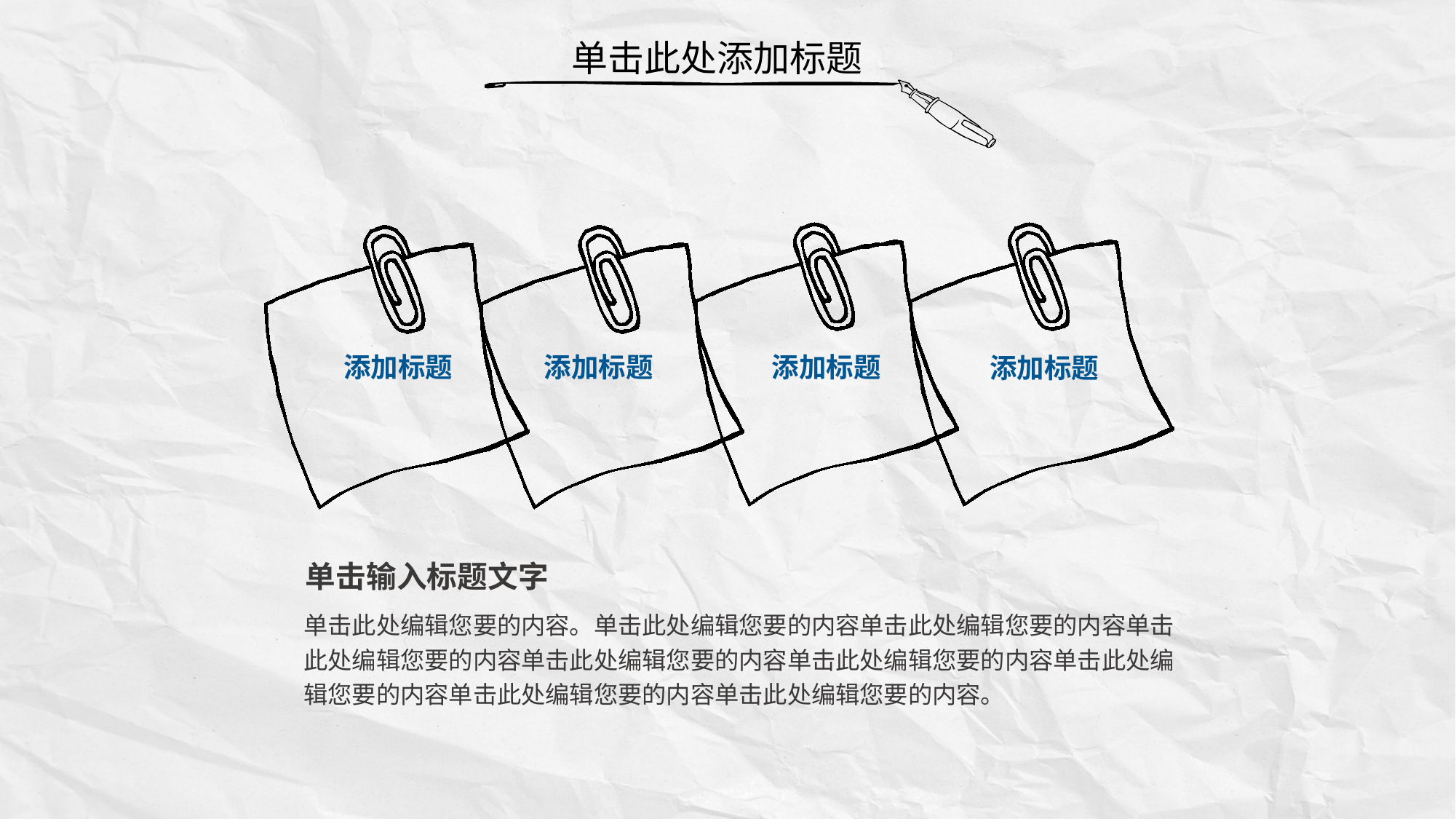

单击此处添加标题

添加标题
添加标题
添加标题
添加标题
单击输入标题文字
单击此处编辑您要的内容。单击此处编辑您要的内容单击此处编辑您要的内容单击此处编辑您要的内容单击此处编辑您要的内容单击此处编辑您要的内容单击此处编辑您要的内容单击此处编辑您要的内容单击此处编辑您要的内容。